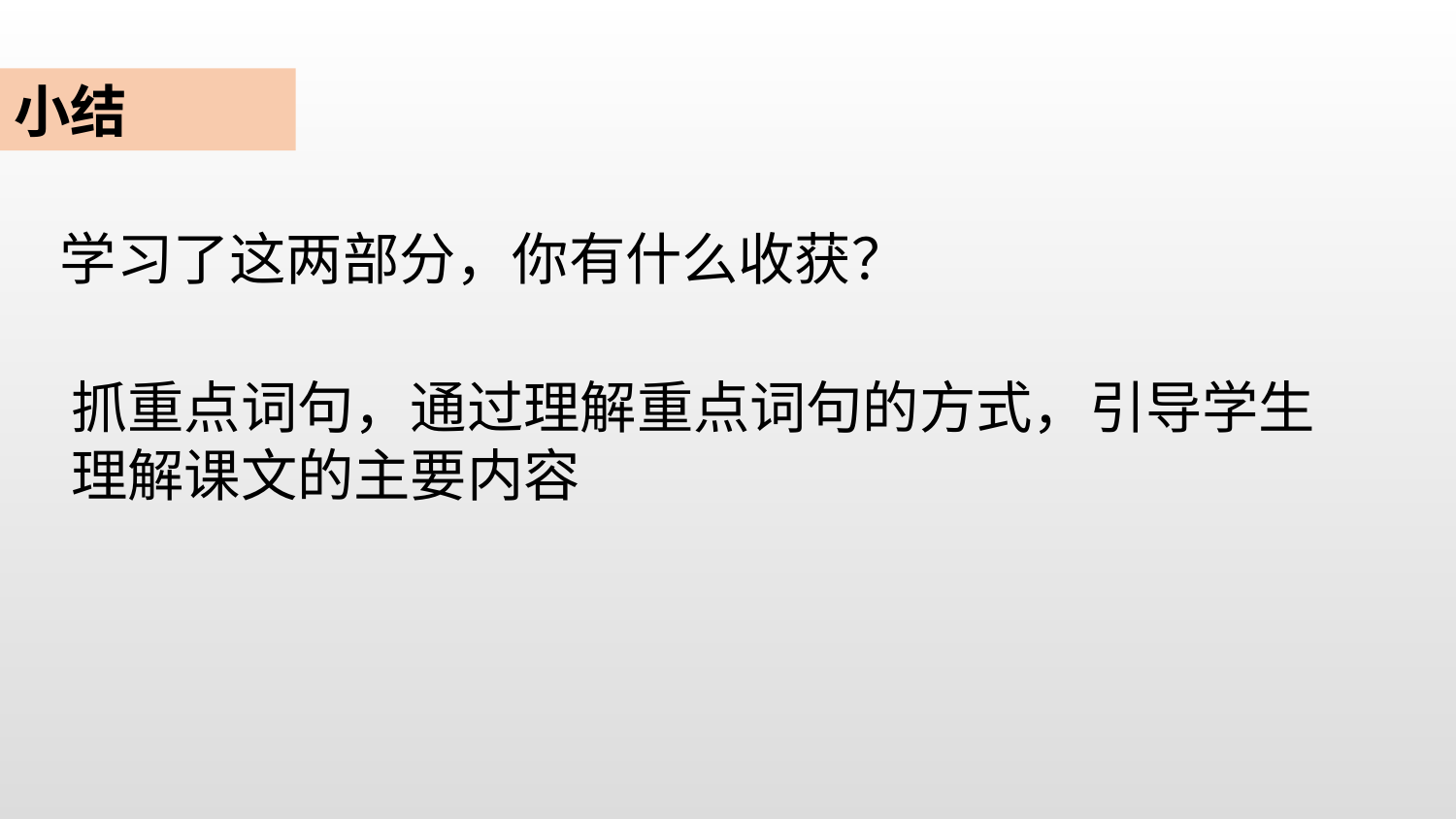

小结
学习了这两部分，你有什么收获？
抓重点词句，通过理解重点词句的方式，引导学生理解课文的主要内容